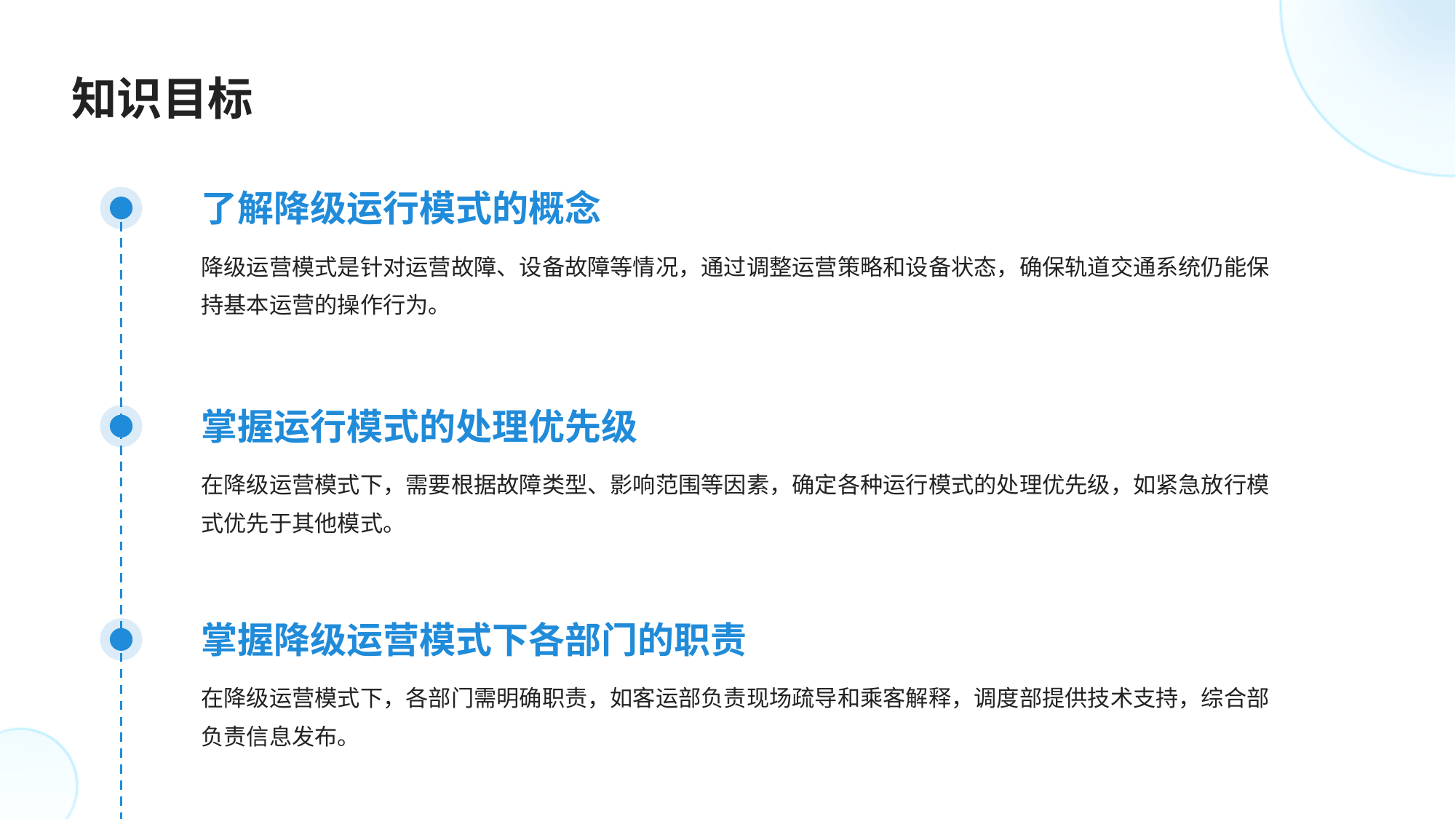

知识目标
了解降级运行模式的概念

降级运营模式是针对运营故障、设备故障等情况，通过调整运营策略和设备状态，确保轨道交通系统仍能保持基本运营的操作行为。
掌握运行模式的处理优先级

在降级运营模式下，需要根据故障类型、影响范围等因素，确定各种运行模式的处理优先级，如紧急放行模式优先于其他模式。
掌握降级运营模式下各部门的职责

在降级运营模式下，各部门需明确职责，如客运部负责现场疏导和乘客解释，调度部提供技术支持，综合部负责信息发布。